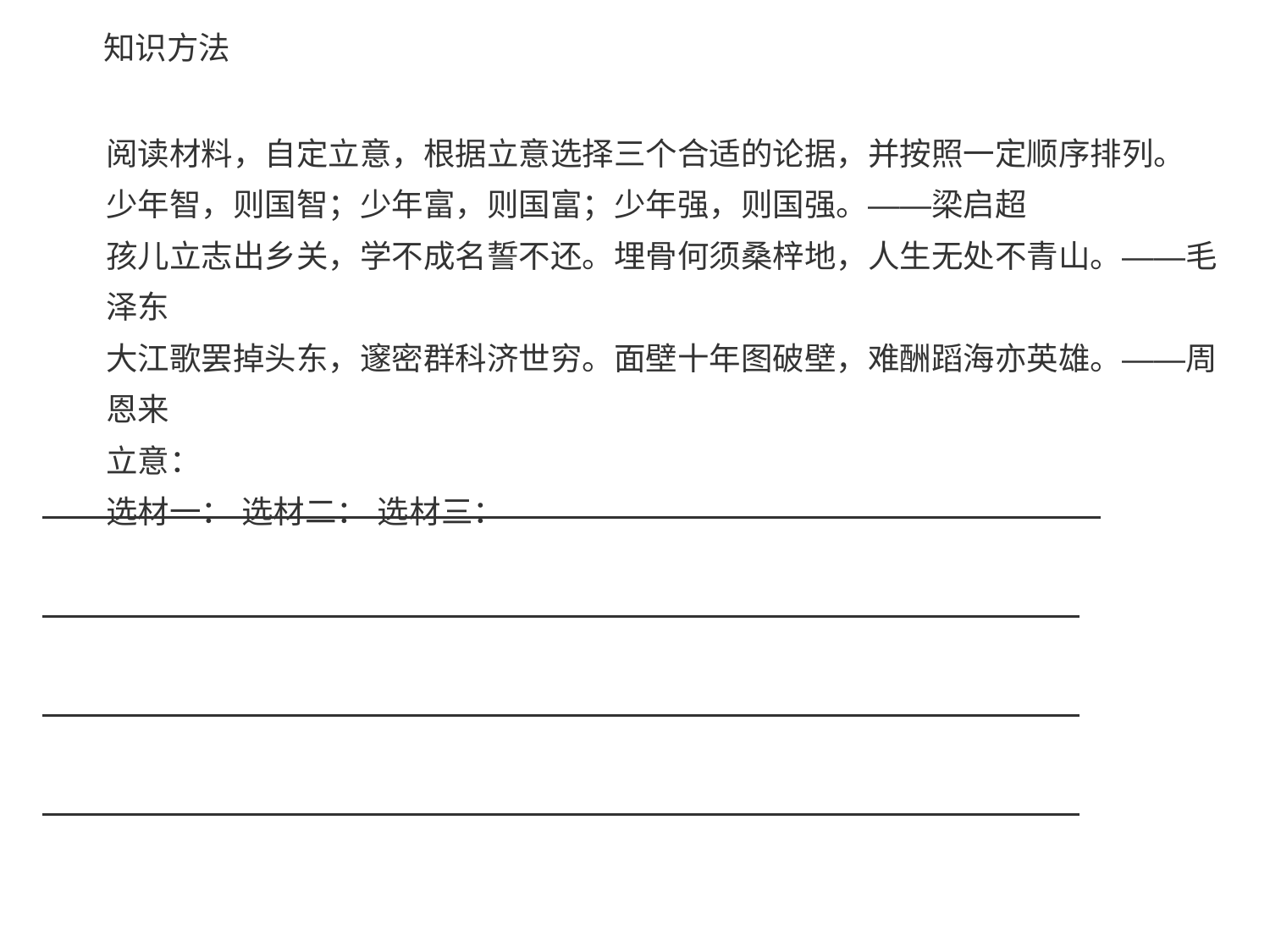

# 知识方法
阅读材料，自定立意，根据立意选择三个合适的论据，并按照一定顺序排列。
少年智，则国智；少年富，则国富；少年强，则国强。——梁启超
孩儿立志出乡关，学不成名誓不还。埋骨何须桑梓地，人生无处不青山。——毛
泽东
大江歌罢掉头东，邃密群科济世穷。面壁十年图破壁，难酬蹈海亦英雄。——周
恩来
立意：
选材一： 选材二： 选材三：